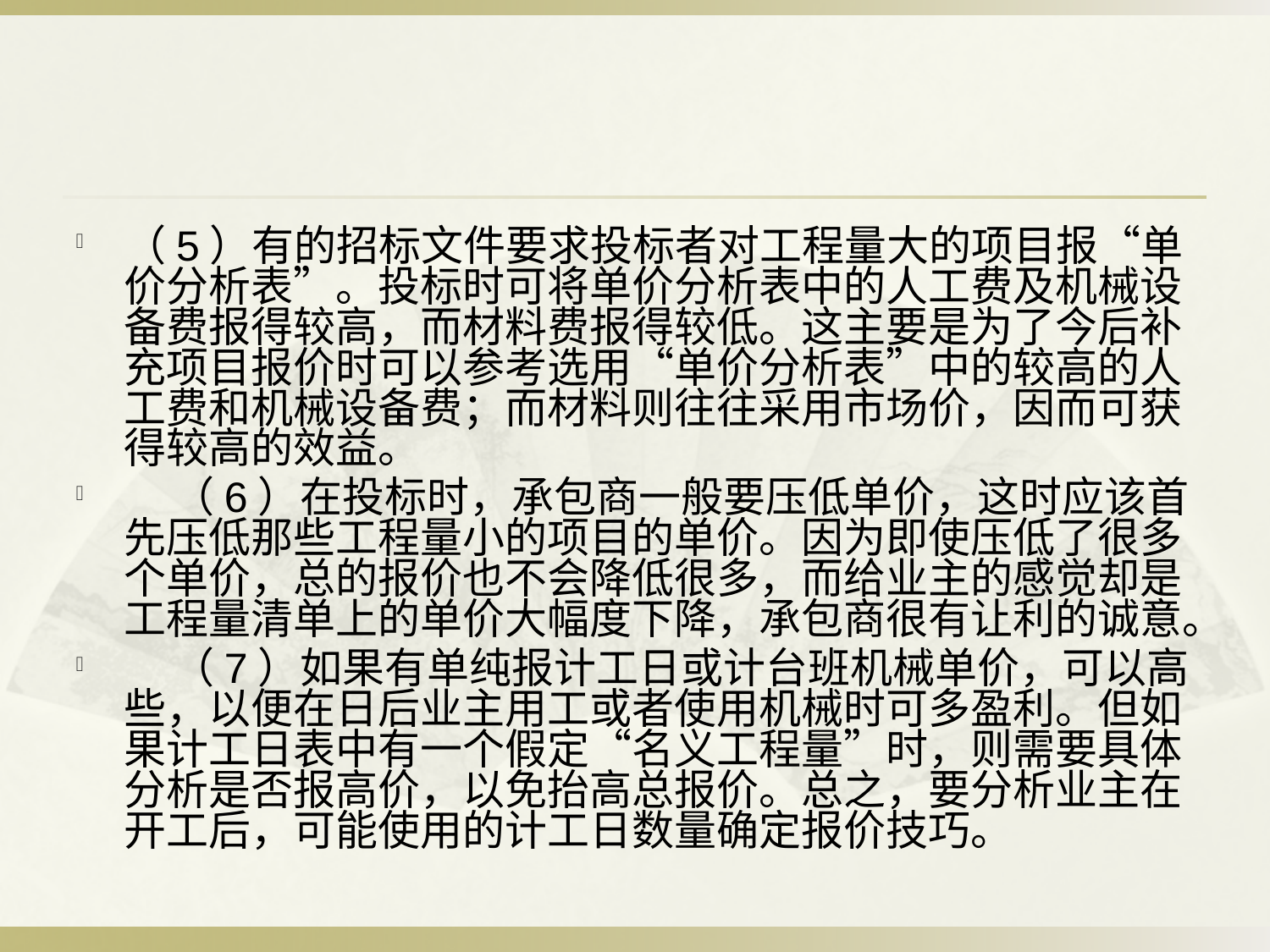

#
（5）有的招标文件要求投标者对工程量大的项目报“单价分析表”。投标时可将单价分析表中的人工费及机械设备费报得较高，而材料费报得较低。这主要是为了今后补充项目报价时可以参考选用“单价分析表”中的较高的人工费和机械设备费；而材料则往往采用市场价，因而可获得较高的效益。
    （6）在投标时，承包商一般要压低单价，这时应该首先压低那些工程量小的项目的单价。因为即使压低了很多个单价，总的报价也不会降低很多，而给业主的感觉却是工程量清单上的单价大幅度下降，承包商很有让利的诚意。
    （7）如果有单纯报计工日或计台班机械单价，可以高些，以便在日后业主用工或者使用机械时可多盈利。但如果计工日表中有一个假定“名义工程量”时，则需要具体分析是否报高价，以免抬高总报价。总之，要分析业主在开工后，可能使用的计工日数量确定报价技巧。